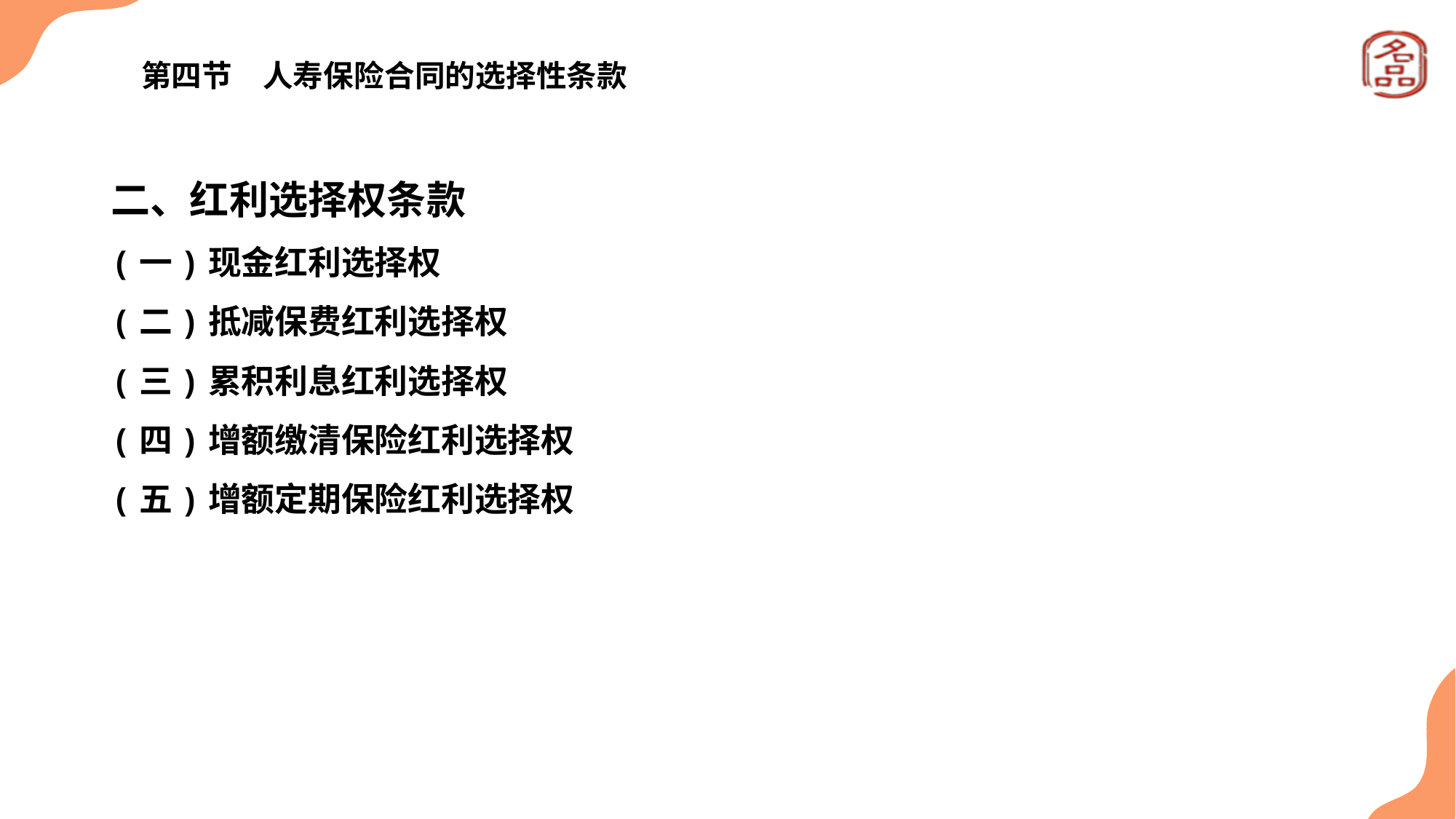

# 第四节　人寿保险合同的选择性条款
二、红利选择权条款
(一)现金红利选择权
(二)抵减保费红利选择权
(三)累积利息红利选择权
(四)增额缴清保险红利选择权
(五)增额定期保险红利选择权